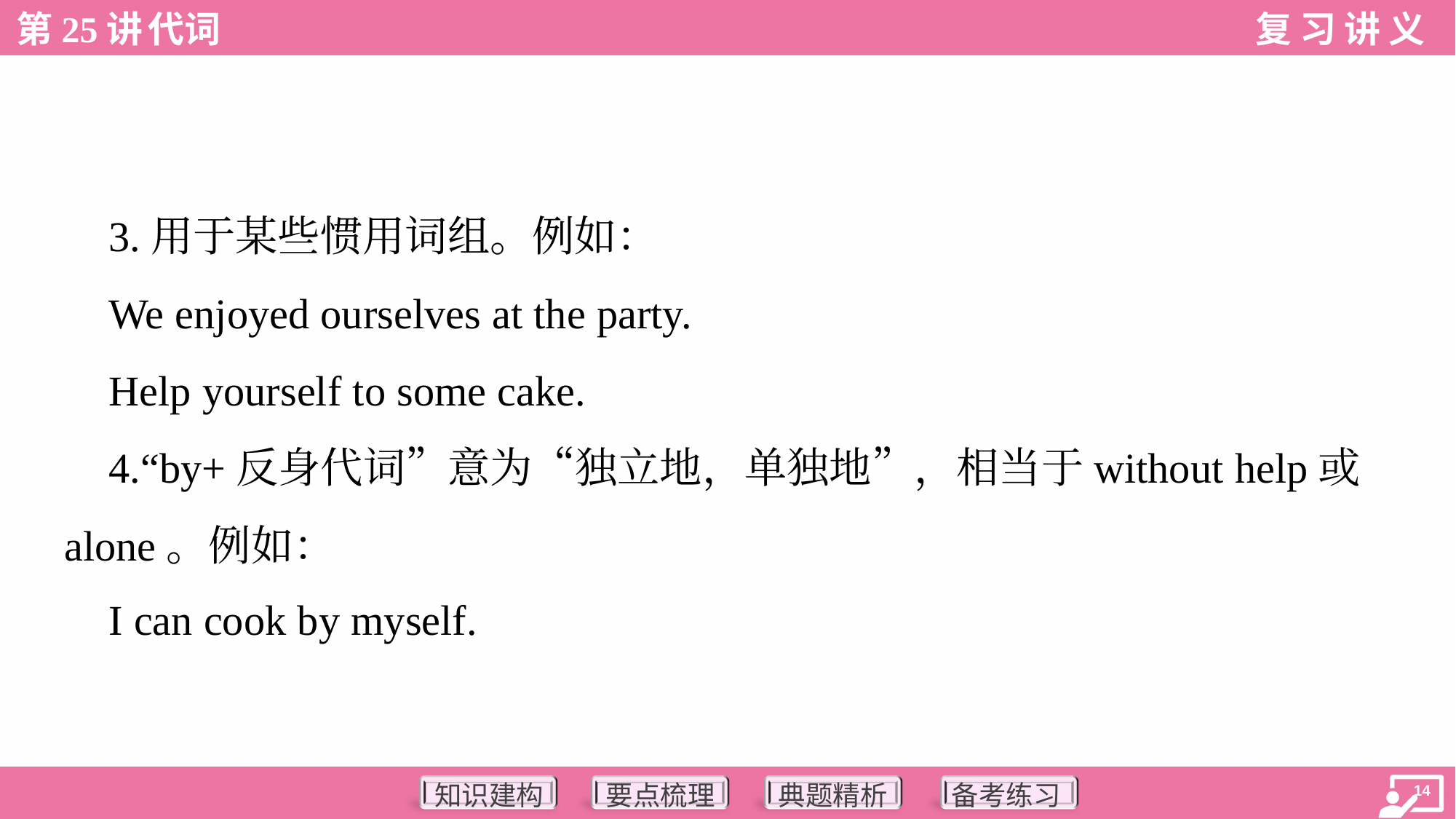

3.用于某些惯用词组。例如：
    We enjoyed ourselves at the party.
    Help yourself to some cake.
    4.“by+反身代词”意为“独立地，单独地”，相当于without help或
alone。例如：
    I can cook by myself.